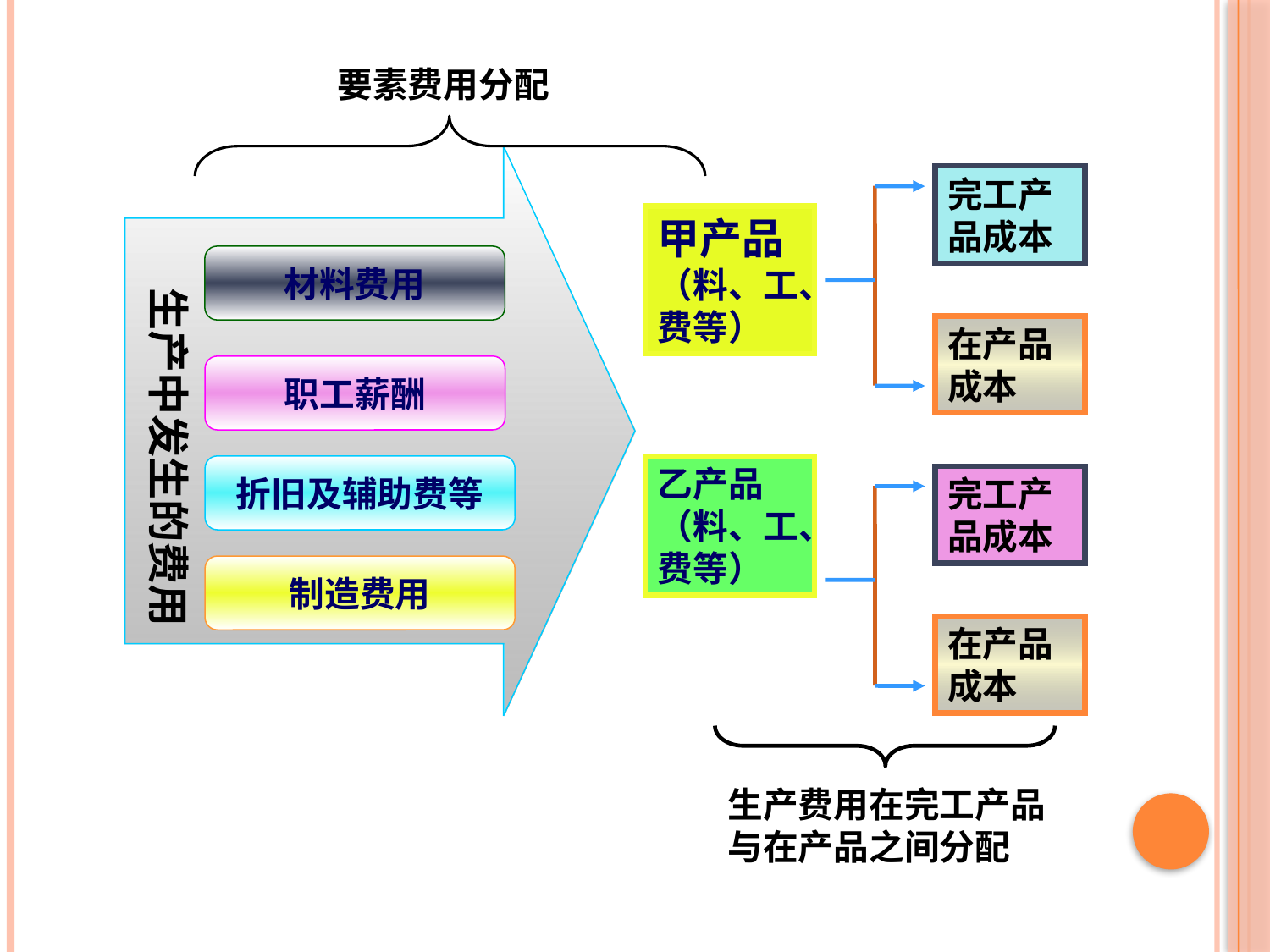

要素费用分配

  生产中发生的费用
材料费用
职工薪酬
折旧及辅助费等
制造费用
完工产品成本

在产品成本
甲产品（料、工、费等）
乙产品 （料、工、费等）
完工产品成本

在产品成本

生产费用在完工产品与在产品之间分配